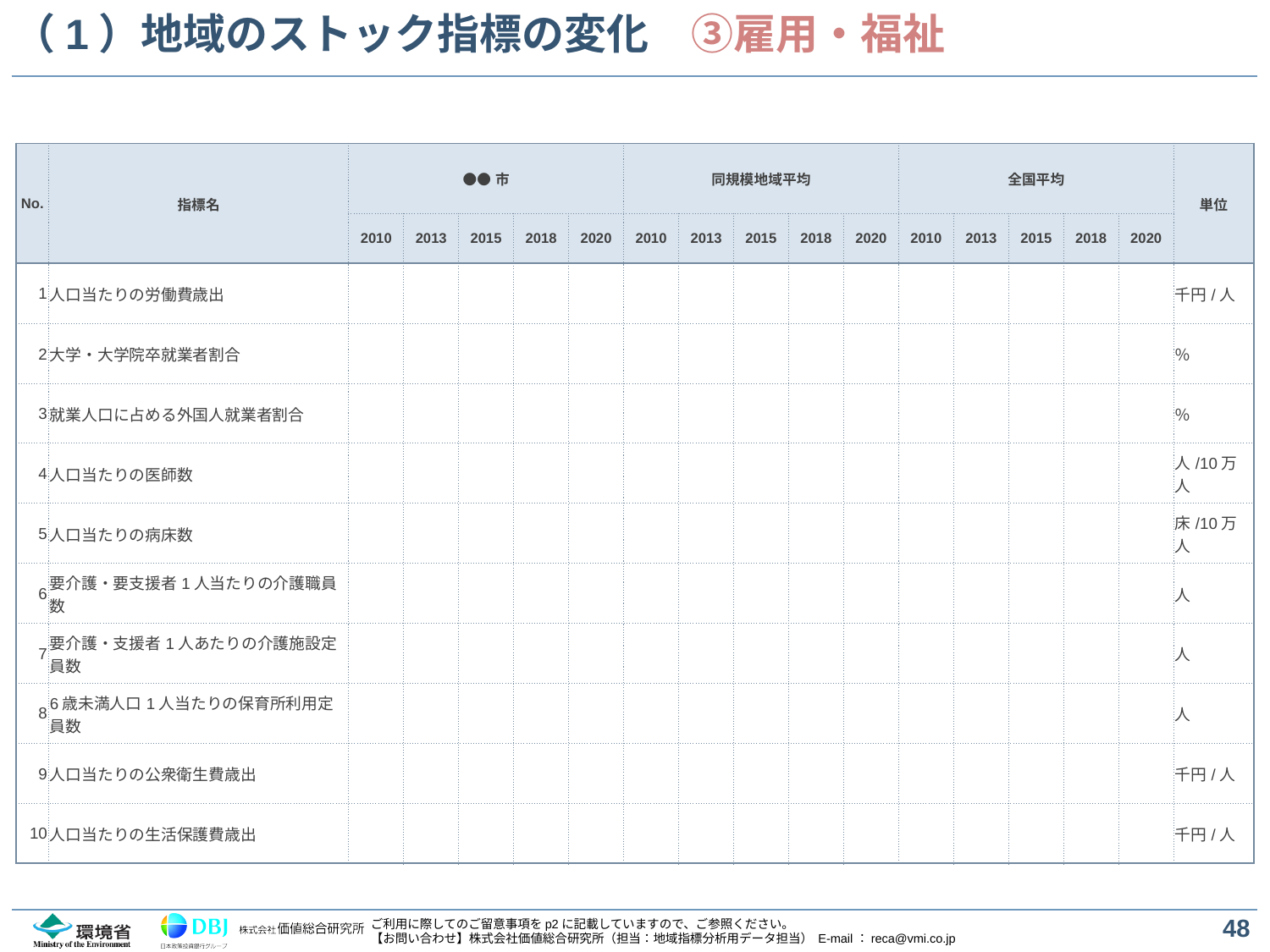

# （1）地域のストック指標の変化　③雇用・福祉
| No. | 指標名 | ●●市 |  |  |  |  | 同規模地域平均 |  |  |  |  | 全国平均 |  |  |  |  | 単位 |
| --- | --- | --- | --- | --- | --- | --- | --- | --- | --- | --- | --- | --- | --- | --- | --- | --- | --- |
|  |  | 2010 | 2013 | 2015 | 2018 | 2020 | 2010 | 2013 | 2015 | 2018 | 2020 | 2010 | 2013 | 2015 | 2018 | 2020 | 単位 |
| 1 | 人口当たりの労働費歳出 |  |  |  |  |  |  |  |  |  |  |  |  |  |  |  | 千円/人 |
| 2 | 大学・大学院卒就業者割合 |  |  |  |  |  |  |  |  |  |  |  |  |  |  |  | ％ |
| 3 | 就業人口に占める外国人就業者割合 |  |  |  |  |  |  |  |  |  |  |  |  |  |  |  | ％ |
| 4 | 人口当たりの医師数 |  |  |  |  |  |  |  |  |  |  |  |  |  |  |  | 人/10万人 |
| 5 | 人口当たりの病床数 |  |  |  |  |  |  |  |  |  |  |  |  |  |  |  | 床/10万人 |
| 6 | 要介護・要支援者1人当たりの介護職員数 |  |  |  |  |  |  |  |  |  |  |  |  |  |  |  | 人 |
| 7 | 要介護・支援者1人あたりの介護施設定員数 |  |  |  |  |  |  |  |  |  |  |  |  |  |  |  | 人 |
| 8 | 6歳未満人口1人当たりの保育所利用定員数 |  |  |  |  |  |  |  |  |  |  |  |  |  |  |  | 人 |
| 9 | 人口当たりの公衆衛生費歳出 |  |  |  |  |  |  |  |  |  |  |  |  |  |  |  | 千円/人 |
| 10 | 人口当たりの生活保護費歳出 |  |  |  |  |  |  |  |  |  |  |  |  |  |  |  | 千円/人 |
48